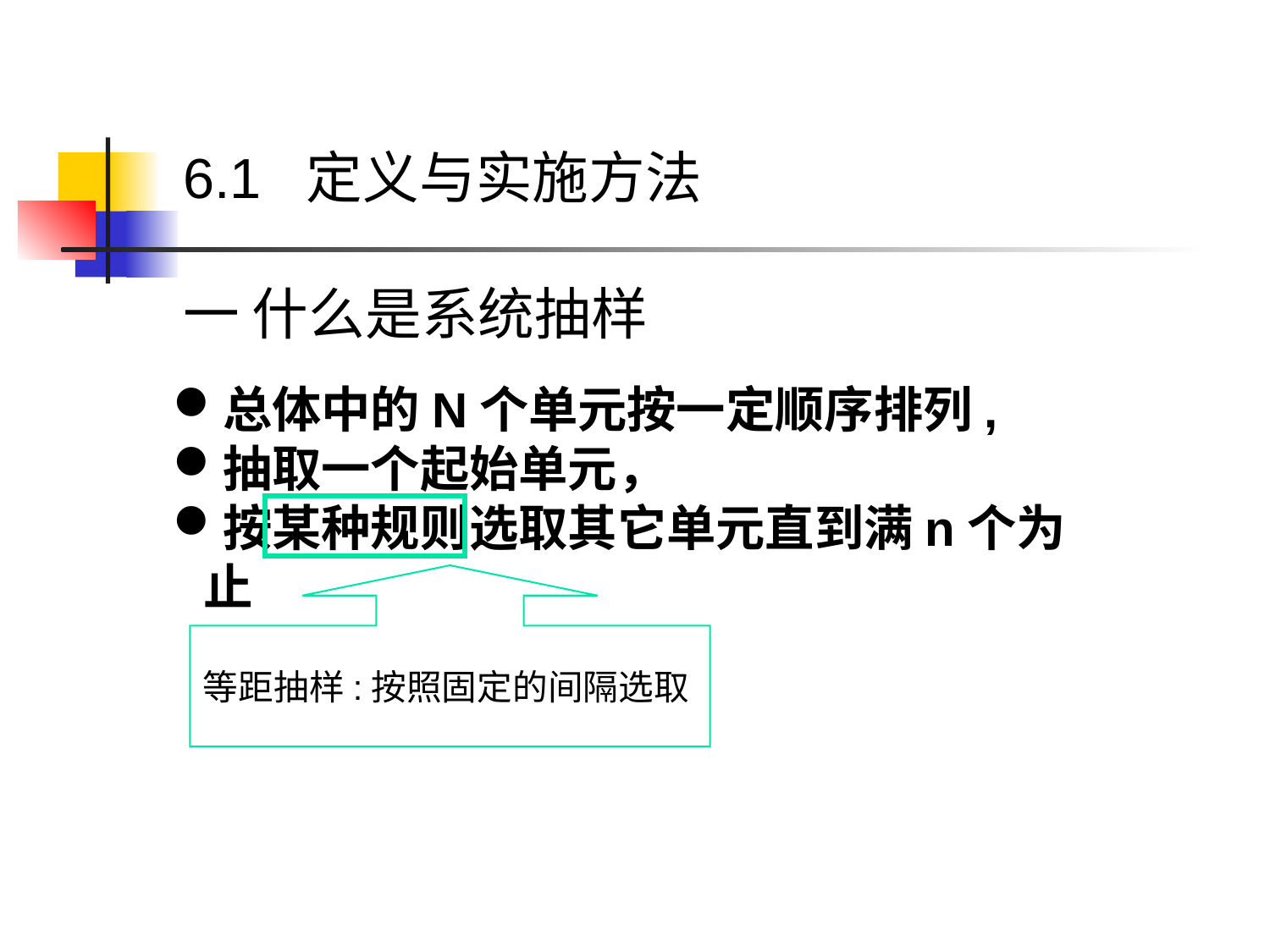

# 第一节 概述
6.1  定义与实施方法

一 什么是系统抽样

总体中的N个单元按一定顺序排列,
抽取一个起始单元，
按某种规则选取其它单元直到满n个为止
等距抽样:按照固定的间隔选取